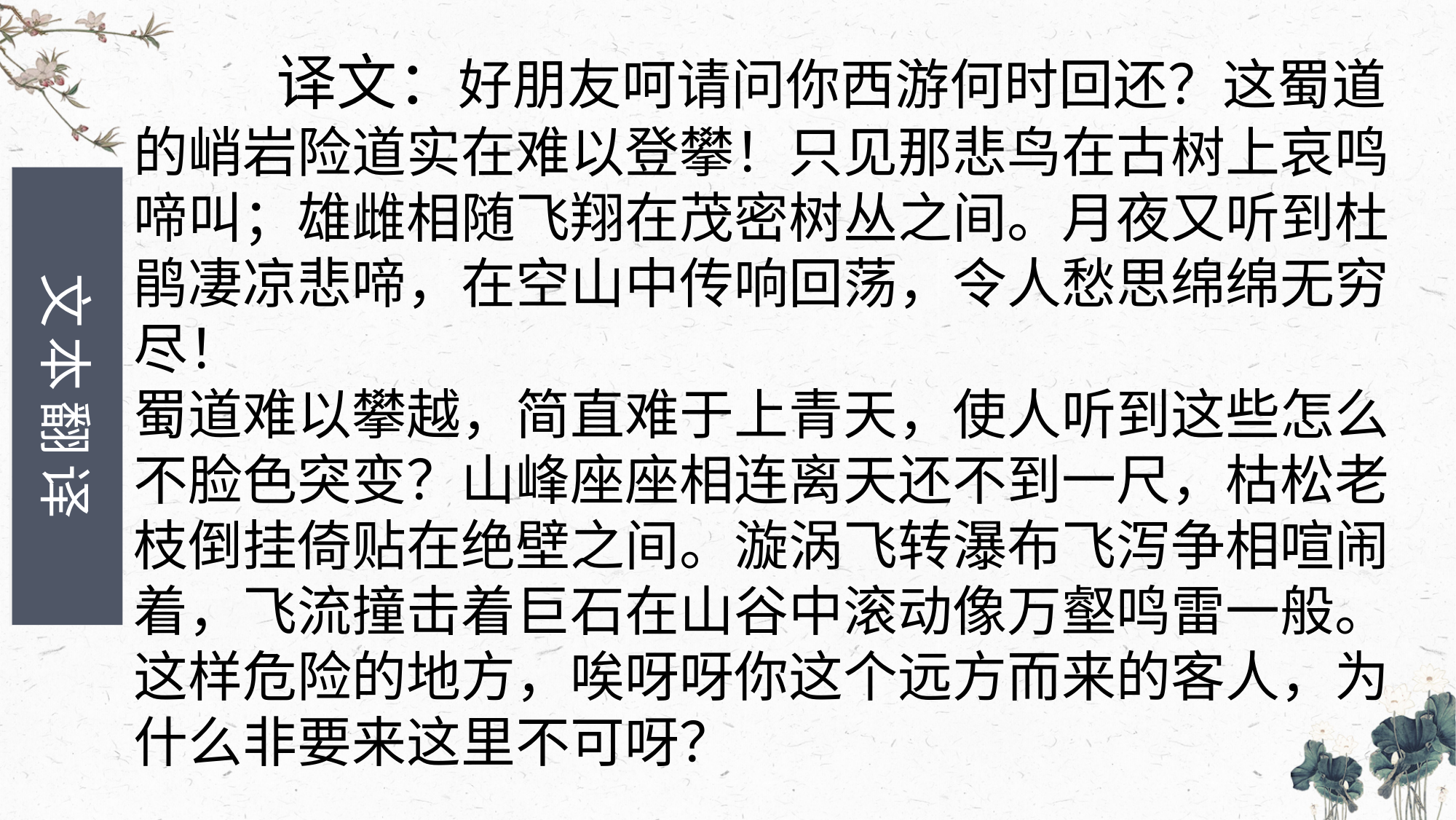

译文：好朋友呵请问你西游何时回还？这蜀道的峭岩险道实在难以登攀！只见那悲鸟在古树上哀鸣啼叫；雄雌相随飞翔在茂密树丛之间。月夜又听到杜鹃凄凉悲啼，在空山中传响回荡，令人愁思绵绵无穷尽！
蜀道难以攀越，简直难于上青天，使人听到这些怎么不脸色突变？山峰座座相连离天还不到一尺，枯松老枝倒挂倚贴在绝壁之间。漩涡飞转瀑布飞泻争相喧闹着，飞流撞击着巨石在山谷中滚动像万壑鸣雷一般。
这样危险的地方，唉呀呀你这个远方而来的客人，为什么非要来这里不可呀？

文本翻译